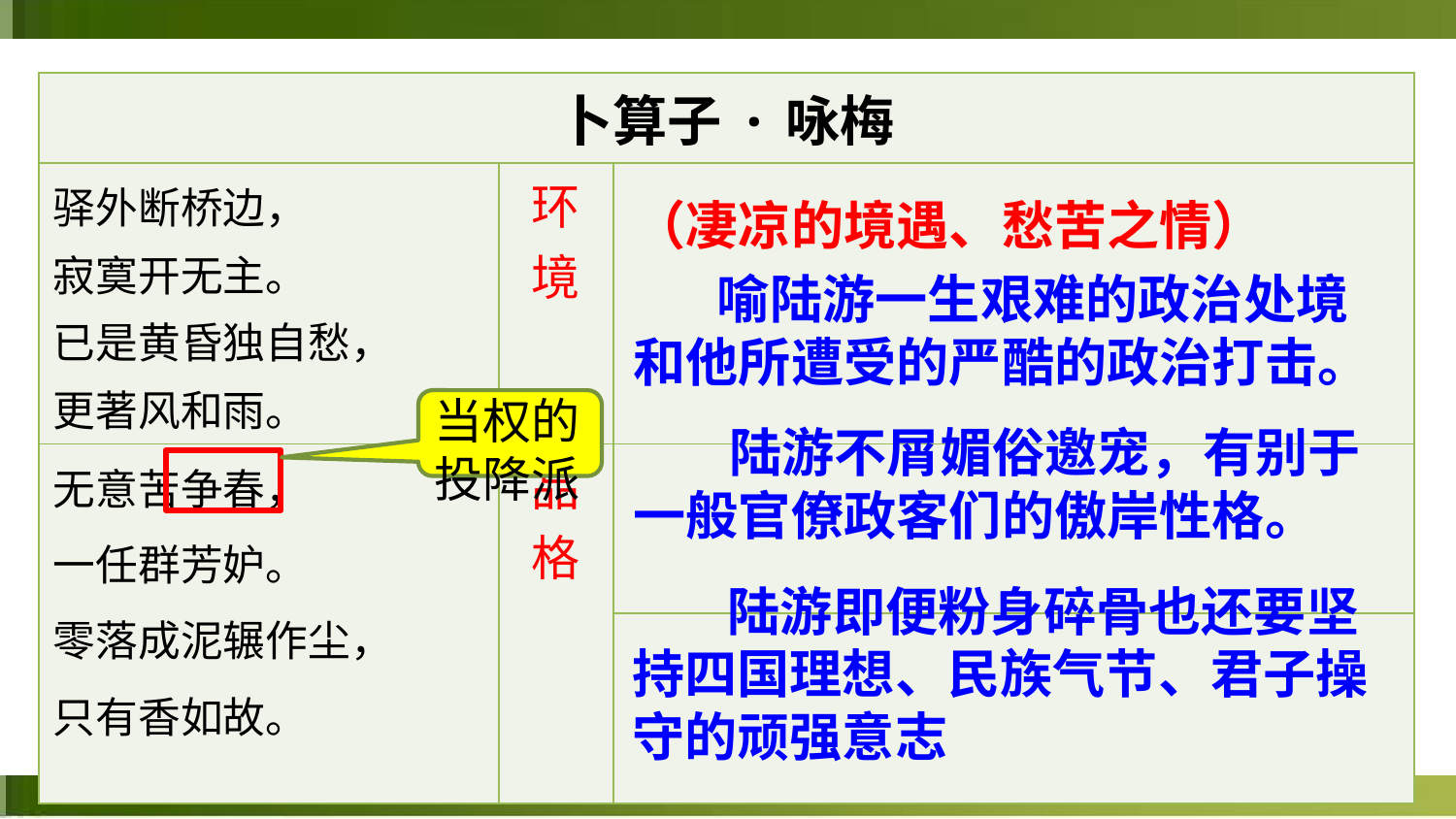

| 卜算子·咏梅 |  |  |
| --- | --- | --- |
| 驿外断桥边， 寂寞开无主。 已是黄昏独自愁， 更著风和雨。 | 环 境 |  |
| 无意苦争春， 一任群芳妒。 零落成泥辗作尘， 只有香如故。 | 品 格 |  |
|  |  |  |
（凄凉的境遇、愁苦之情）
      喻陆游一生艰难的政治处境和他所遭受的严酷的政治打击。
当权的投降派

       陆游不屑媚俗邀宠，有别于一般官僚政客们的傲岸性格。

       陆游即便粉身碎骨也还要坚持四国理想、民族气节、君子操守的顽强意志